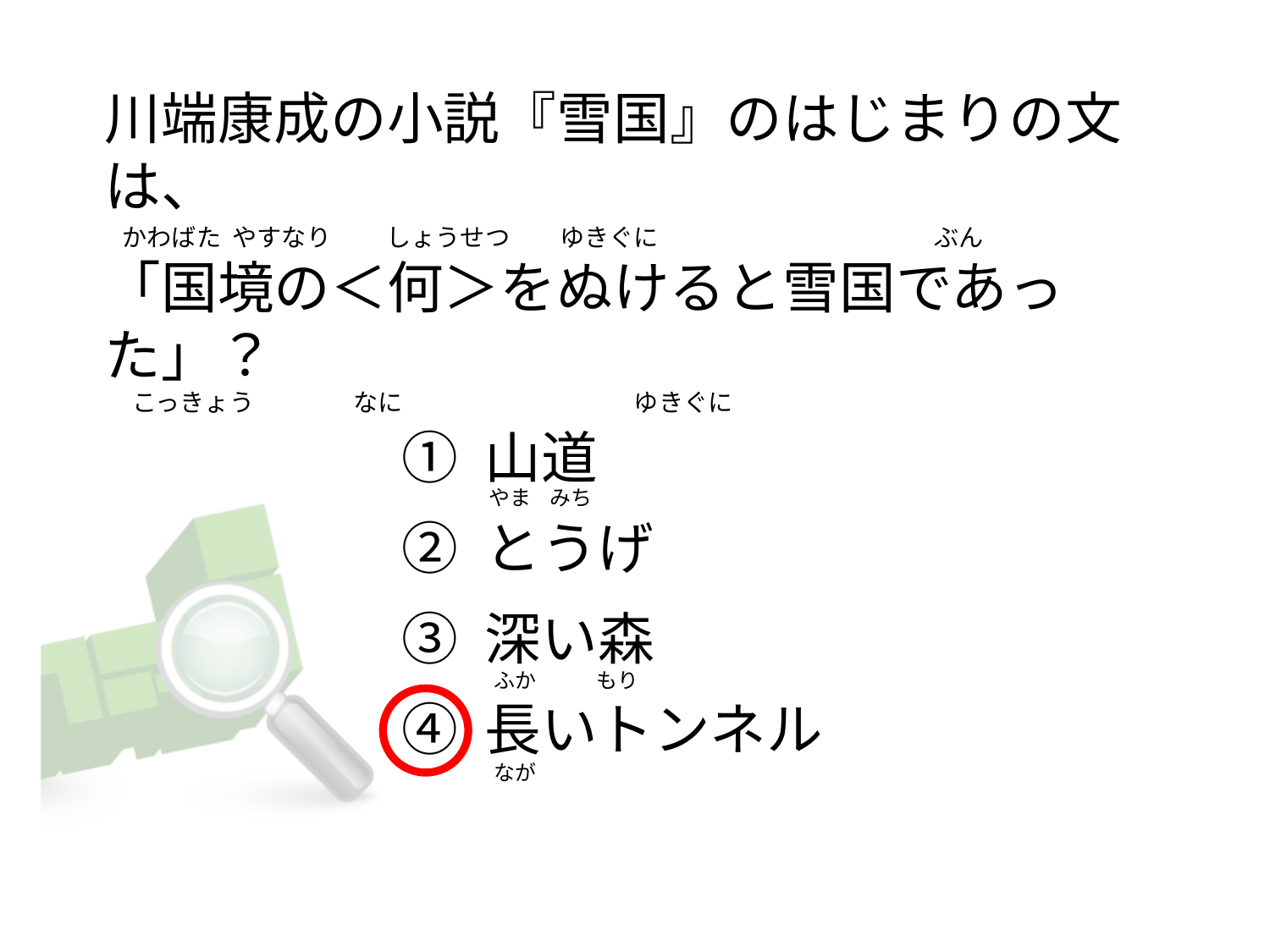

# 川端康成の小説『雪国』のはじまりの文は、
  かわばた  やすなり          しょうせつ         ゆきぐに                                                  ぶん
「国境の＜何＞をぬけると雪国であった」？
     こっきょう                  なに                                          ゆきぐに
① 山道
② とうげ
③ 深い森
④ 長いトンネル
 やま    みち

  ふか             もり

  なが